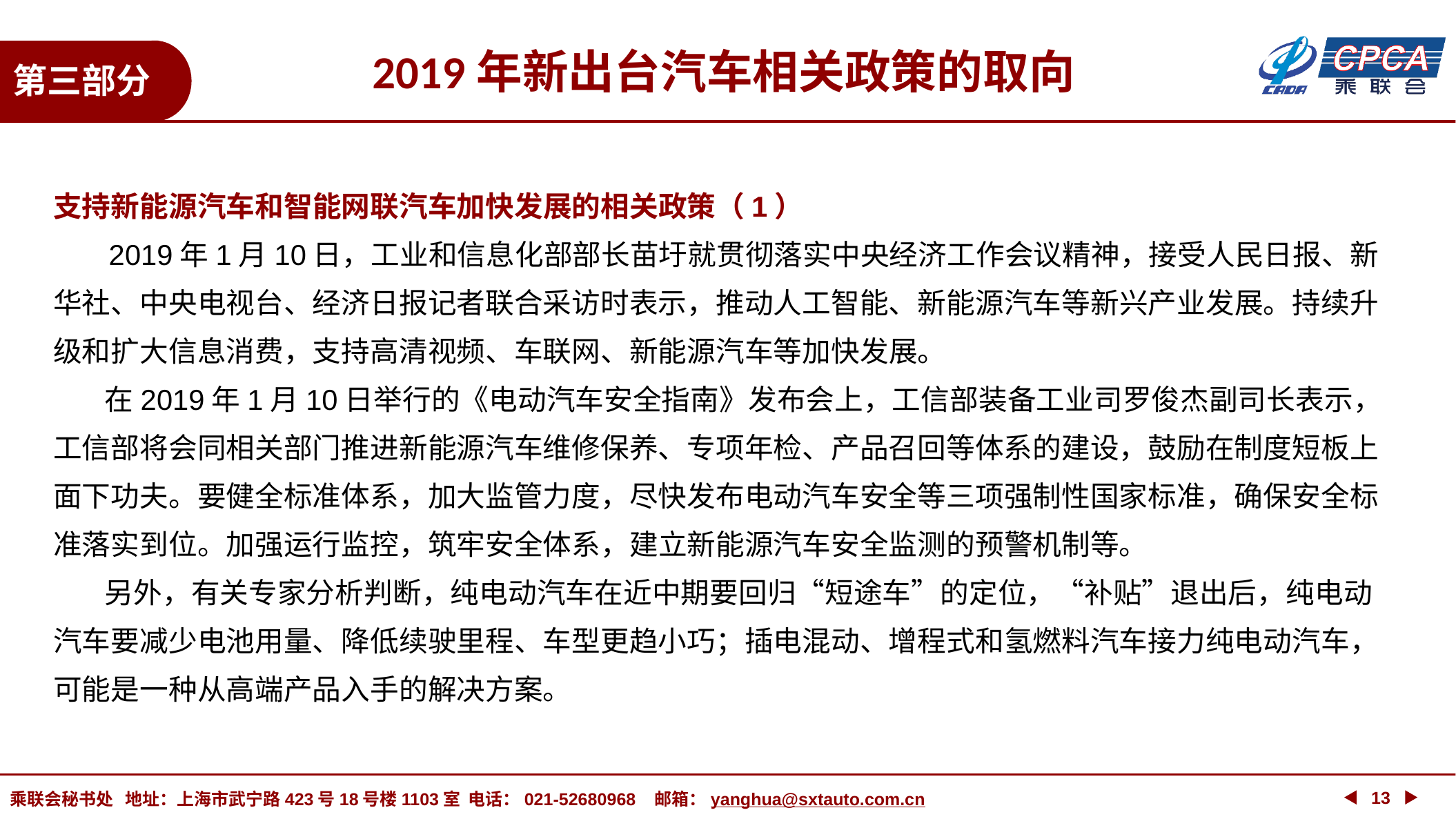

2019年新出台汽车相关政策的取向

第三部分
支持新能源汽车和智能网联汽车加快发展的相关政策（1）
       2019年1月10日，工业和信息化部部长苗圩就贯彻落实中央经济工作会议精神，接受人民日报、新华社、中央电视台、经济日报记者联合采访时表示，推动人工智能、新能源汽车等新兴产业发展。持续升级和扩大信息消费，支持高清视频、车联网、新能源汽车等加快发展。
       在2019年1月10日举行的《电动汽车安全指南》发布会上，工信部装备工业司罗俊杰副司长表示，工信部将会同相关部门推进新能源汽车维修保养、专项年检、产品召回等体系的建设，鼓励在制度短板上面下功夫。要健全标准体系，加大监管力度，尽快发布电动汽车安全等三项强制性国家标准，确保安全标准落实到位。加强运行监控，筑牢安全体系，建立新能源汽车安全监测的预警机制等。
       另外，有关专家分析判断，纯电动汽车在近中期要回归“短途车”的定位，“补贴”退出后，纯电动汽车要减少电池用量、降低续驶里程、车型更趋小巧；插电混动、增程式和氢燃料汽车接力纯电动汽车，可能是一种从高端产品入手的解决方案。